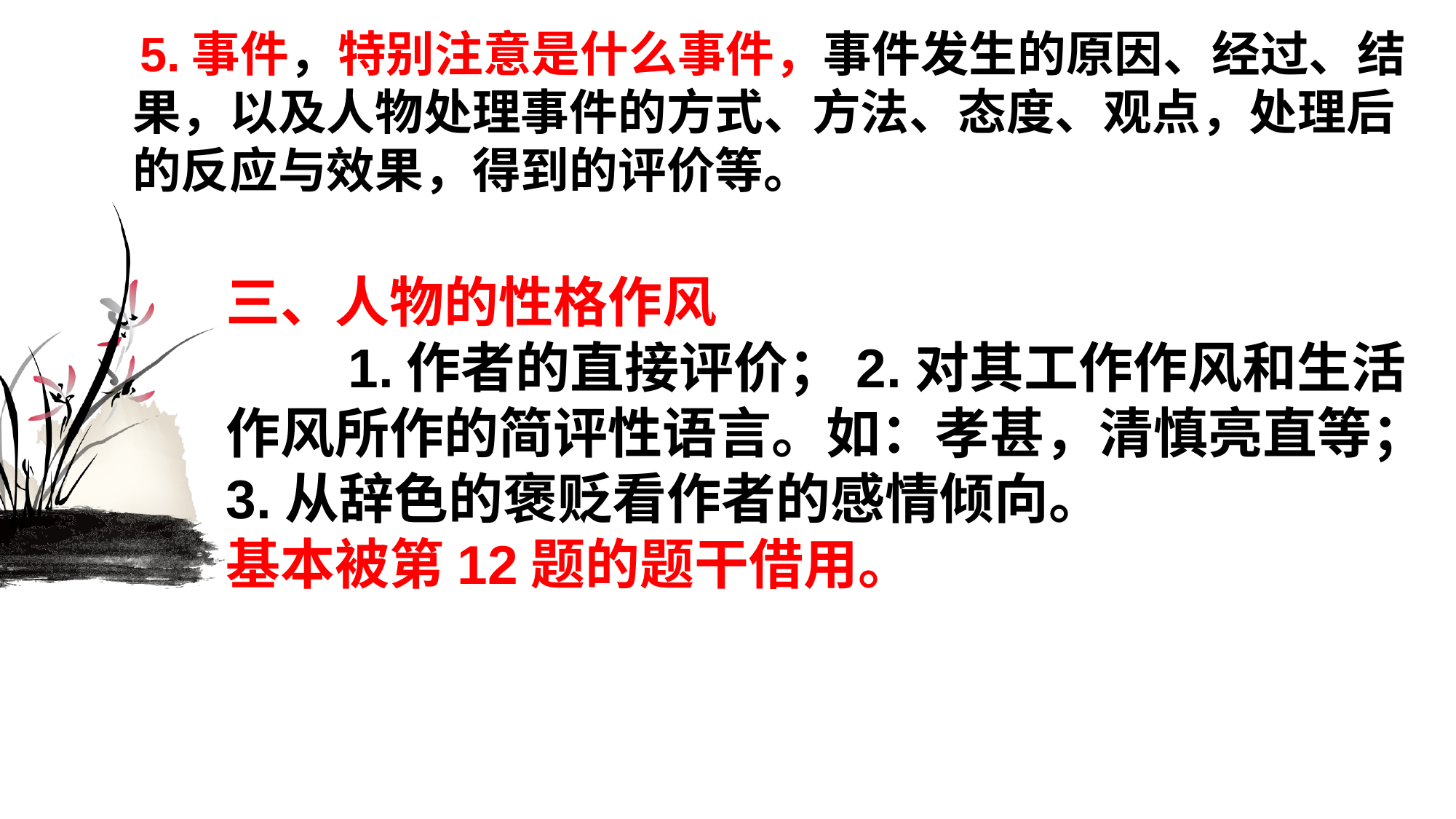

5.事件，特别注意是什么事件，事件发生的原因、经过、结果，以及人物处理事件的方式、方法、态度、观点，处理后的反应与效果，得到的评价等。
三、人物的性格作风
　　1.作者的直接评价；2.对其工作作风和生活作风所作的简评性语言。如：孝甚，清慎亮直等；3.从辞色的褒贬看作者的感情倾向。
基本被第12题的题干借用。